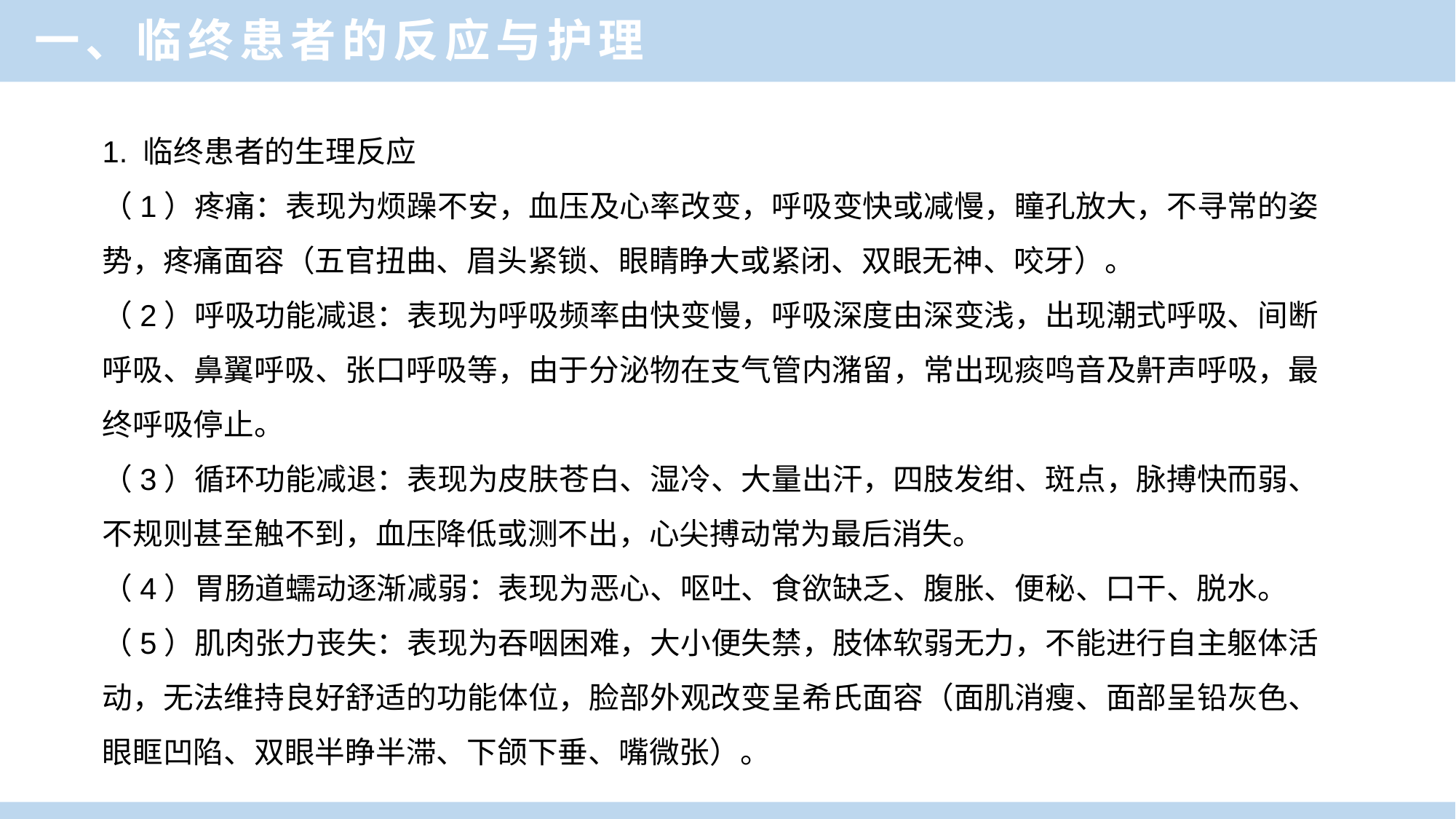

一、临终患者的反应与护理
1. 临终患者的生理反应
（1）疼痛：表现为烦躁不安，血压及心率改变，呼吸变快或减慢，瞳孔放大，不寻常的姿势，疼痛面容（五官扭曲、眉头紧锁、眼睛睁大或紧闭、双眼无神、咬牙）。
（2）呼吸功能减退：表现为呼吸频率由快变慢，呼吸深度由深变浅，出现潮式呼吸、间断呼吸、鼻翼呼吸、张口呼吸等，由于分泌物在支气管内潴留，常出现痰鸣音及鼾声呼吸，最终呼吸停止。
（3）循环功能减退：表现为皮肤苍白、湿冷、大量出汗，四肢发绀、斑点，脉搏快而弱、不规则甚至触不到，血压降低或测不出，心尖搏动常为最后消失。
（4）胃肠道蠕动逐渐减弱：表现为恶心、呕吐、食欲缺乏、腹胀、便秘、口干、脱水。
（5）肌肉张力丧失：表现为吞咽困难，大小便失禁，肢体软弱无力，不能进行自主躯体活动，无法维持良好舒适的功能体位，脸部外观改变呈希氏面容（面肌消瘦、面部呈铅灰色、眼眶凹陷、双眼半睁半滞、下颌下垂、嘴微张）。
（二）临终患者的心理反应及护理